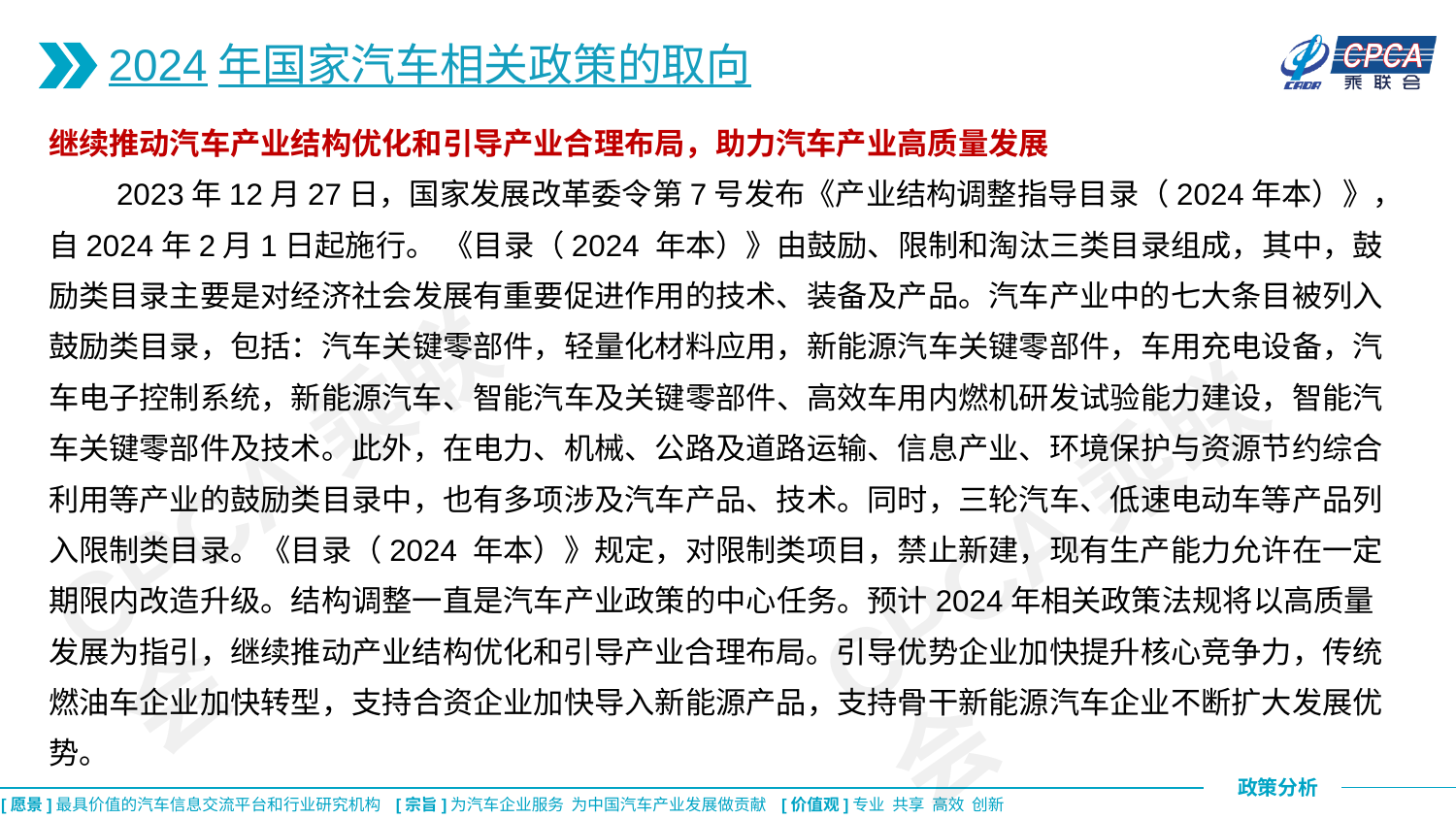

2024年国家汽车相关政策的取向
继续推动汽车产业结构优化和引导产业合理布局，助力汽车产业高质量发展
        2023年12月27日，国家发展改革委令第7号发布《产业结构调整指导目录（2024年本）》，自2024年2月1日起施行。 《目录（2024 年本）》由鼓励、限制和淘汰三类目录组成，其中，鼓励类目录主要是对经济社会发展有重要促进作用的技术、装备及产品。汽车产业中的七大条目被列入鼓励类目录，包括：汽车关键零部件，轻量化材料应用，新能源汽车关键零部件，车用充电设备，汽车电子控制系统，新能源汽车、智能汽车及关键零部件、高效车用内燃机研发试验能力建设，智能汽车关键零部件及技术。此外，在电力、机械、公路及道路运输、信息产业、环境保护与资源节约综合利用等产业的鼓励类目录中，也有多项涉及汽车产品、技术。同时，三轮汽车、低速电动车等产品列入限制类目录。《目录（2024 年本）》规定，对限制类项目，禁止新建，现有生产能力允许在一定期限内改造升级。结构调整一直是汽车产业政策的中心任务。预计2024年相关政策法规将以高质量发展为指引，继续推动产业结构优化和引导产业合理布局。引导优势企业加快提升核心竞争力，传统燃油车企业加快转型，支持合资企业加快导入新能源产品，支持骨干新能源汽车企业不断扩大发展优势。
CPCA乘联会
CPCA乘联会